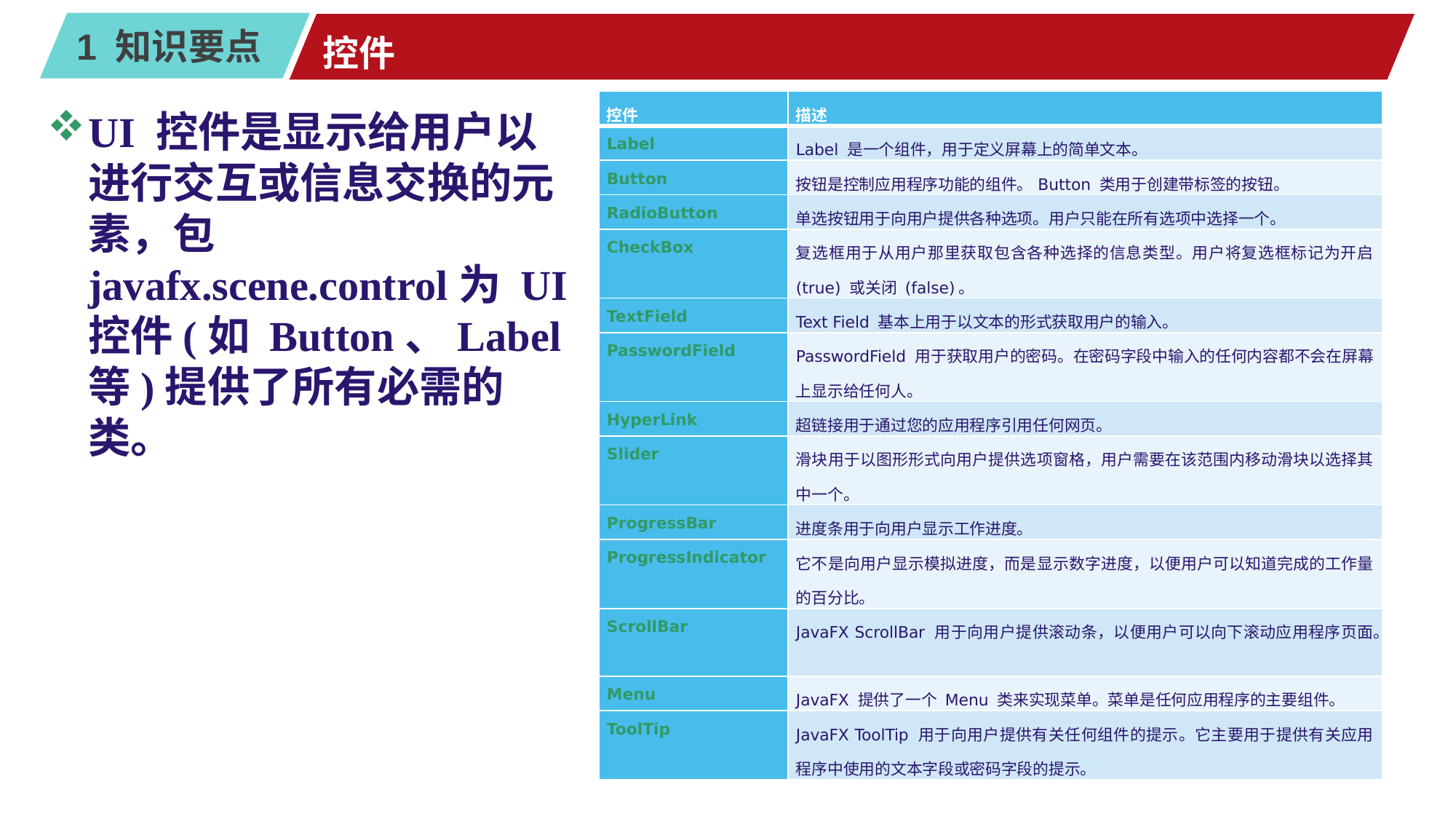

# 控件
| 控件 | 描述 |
| --- | --- |
| Label | Label 是一个组件，用于定义屏幕上的简单文本。 |
| Button | 按钮是控制应用程序功能的组件。Button 类用于创建带标签的按钮。 |
| RadioButton | 单选按钮用于向用户提供各种选项。用户只能在所有选项中选择一个。 |
| CheckBox | 复选框用于从用户那里获取包含各种选择的信息类型。用户将复选框标记为开启 (true) 或关闭 (false)。 |
| TextField | Text Field 基本上用于以文本的形式获取用户的输入。 |
| PasswordField | PasswordField 用于获取用户的密码。在密码字段中输入的任何内容都不会在屏幕上显示给任何人。 |
| HyperLink | 超链接用于通过您的应用程序引用任何网页。 |
| Slider | 滑块用于以图形形式向用户提供选项窗格，用户需要在该范围内移动滑块以选择其中一个。 |
| ProgressBar | 进度条用于向用户显示工作进度。 |
| ProgressIndicator | 它不是向用户显示模拟进度，而是显示数字进度，以便用户可以知道完成的工作量的百分比。 |
| ScrollBar | JavaFX ScrollBar 用于向用户提供滚动条，以便用户可以向下滚动应用程序页面。 |
| Menu | JavaFX 提供了一个 Menu 类来实现菜单。菜单是任何应用程序的主要组件。 |
| ToolTip | JavaFX ToolTip 用于向用户提供有关任何组件的提示。它主要用于提供有关应用程序中使用的文本字段或密码字段的提示。 |
UI 控件是显示给用户以进行交互或信息交换的元素，包javafx.scene.control为 UI 控件(如 Button、Label 等)提供了所有必需的类。